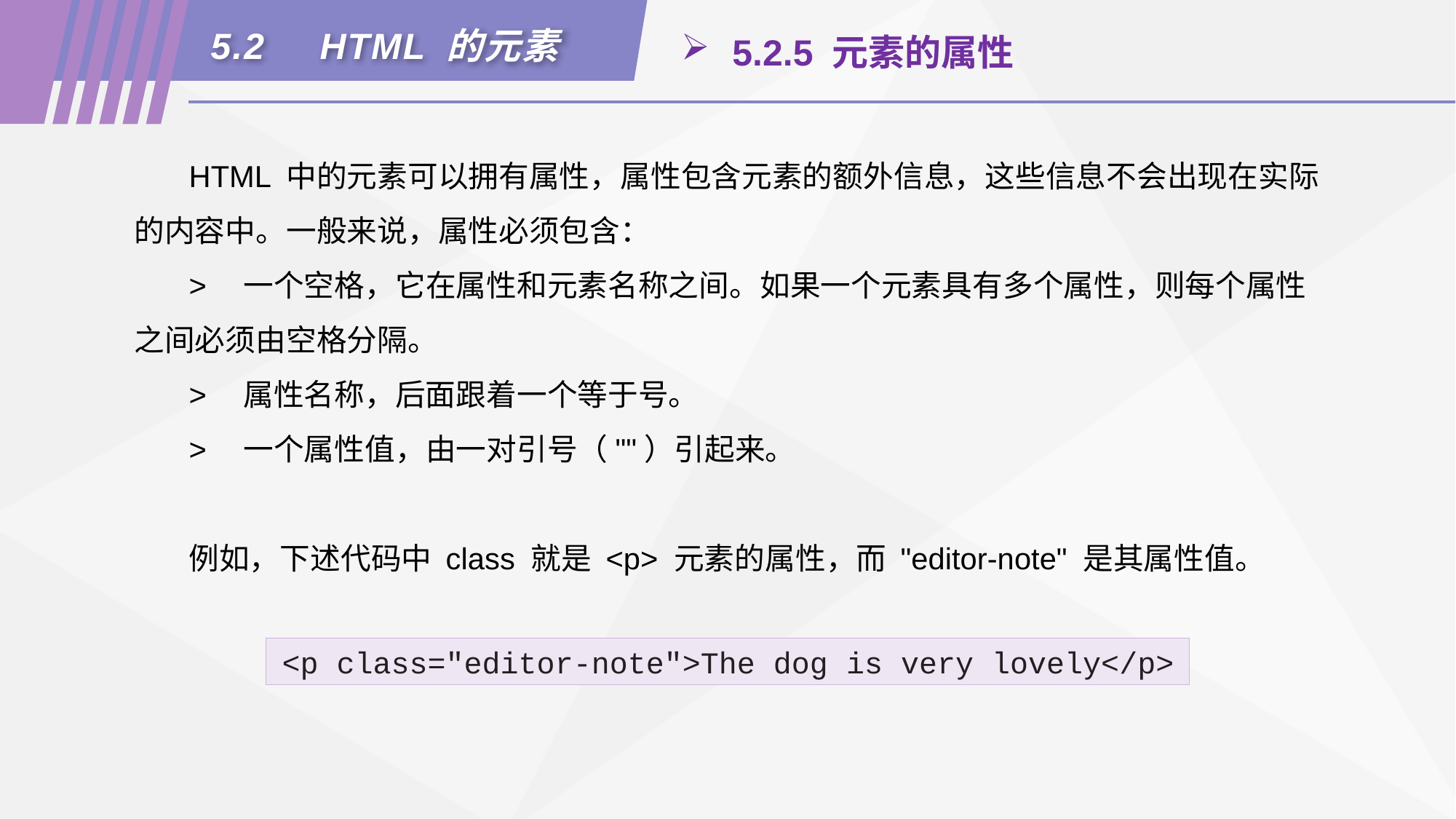

5.2	HTML 的元素
 5.2.5 元素的属性
HTML 中的元素可以拥有属性，属性包含元素的额外信息，这些信息不会出现在实际的内容中。一般来说，属性必须包含：
>	一个空格，它在属性和元素名称之间。如果一个元素具有多个属性，则每个属性之间必须由空格分隔。
>	属性名称，后面跟着一个等于号。
>	一个属性值，由一对引号（""）引起来。

例如，下述代码中 class 就是 <p> 元素的属性，而 "editor-note" 是其属性值。
<p class="editor-note">The dog is very lovely</p>